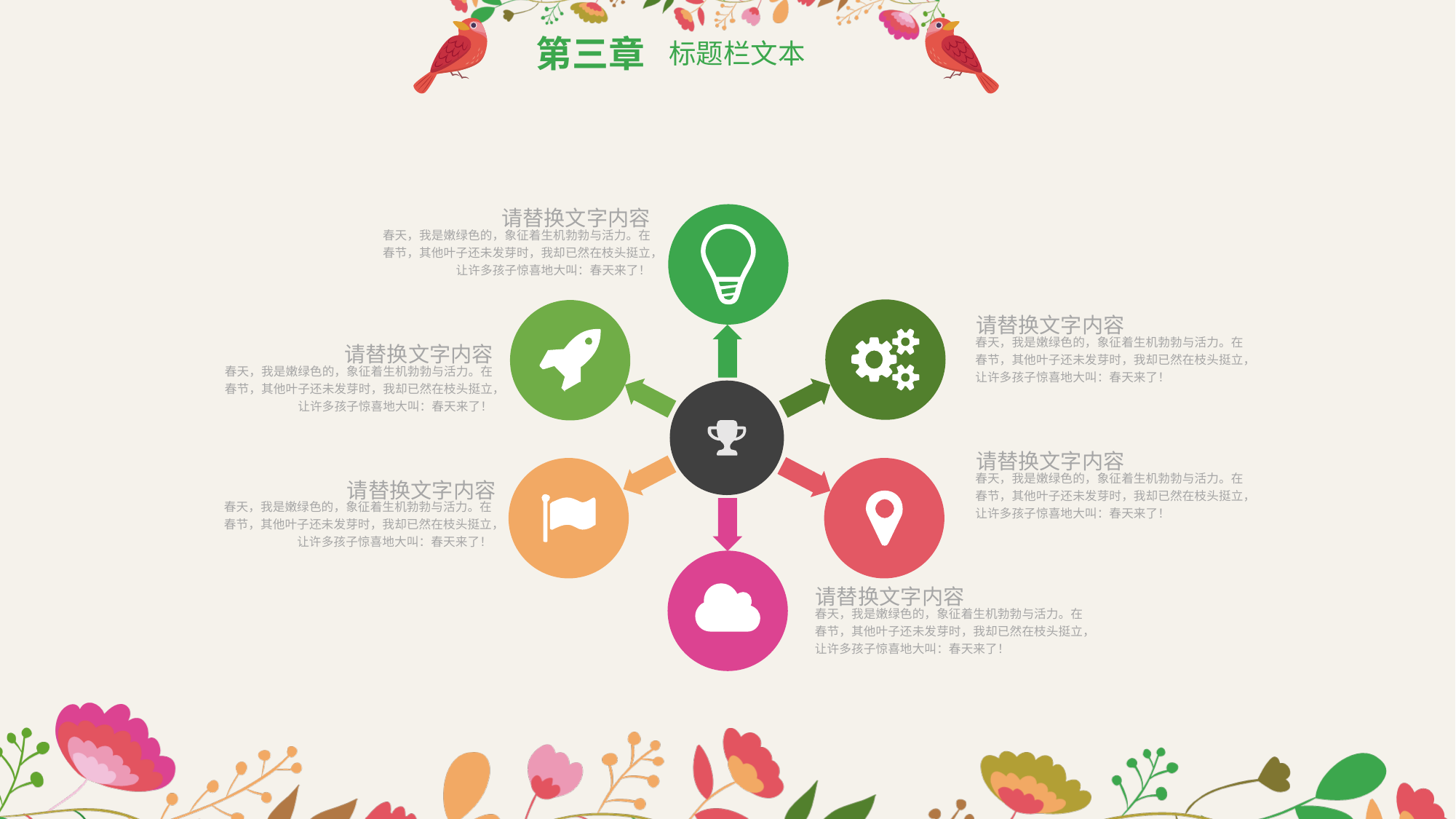

第三章
标题栏文本
请替换文字内容
春天，我是嫩绿色的，象征着生机勃勃与活力。在春节，其他叶子还未发芽时，我却已然在枝头挺立，让许多孩子惊喜地大叫：春天来了！

请替换文字内容
春天，我是嫩绿色的，象征着生机勃勃与活力。在春节，其他叶子还未发芽时，我却已然在枝头挺立，让许多孩子惊喜地大叫：春天来了！

请替换文字内容
春天，我是嫩绿色的，象征着生机勃勃与活力。在春节，其他叶子还未发芽时，我却已然在枝头挺立，让许多孩子惊喜地大叫：春天来了！

请替换文字内容
春天，我是嫩绿色的，象征着生机勃勃与活力。在春节，其他叶子还未发芽时，我却已然在枝头挺立，让许多孩子惊喜地大叫：春天来了！

请替换文字内容
春天，我是嫩绿色的，象征着生机勃勃与活力。在春节，其他叶子还未发芽时，我却已然在枝头挺立，让许多孩子惊喜地大叫：春天来了！

请替换文字内容
春天，我是嫩绿色的，象征着生机勃勃与活力。在春节，其他叶子还未发芽时，我却已然在枝头挺立，让许多孩子惊喜地大叫：春天来了！